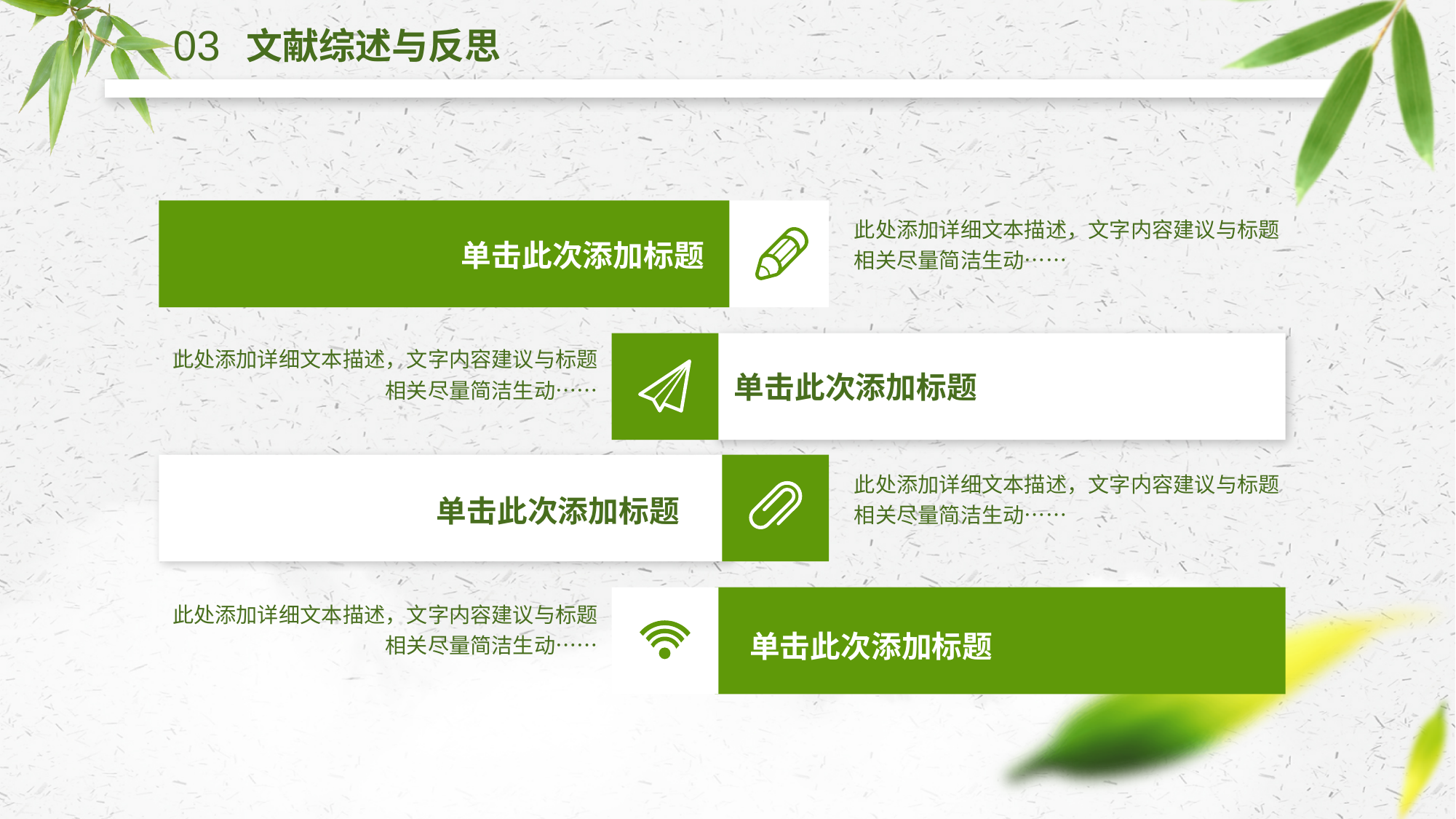

03
文献综述与反思

此处添加详细文本描述，文字内容建议与标题相关尽量简洁生动……

单击此次添加标题

此处添加详细文本描述，文字内容建议与标题相关尽量简洁生动……

单击此次添加标题

此处添加详细文本描述，文字内容建议与标题相关尽量简洁生动……

单击此次添加标题

此处添加详细文本描述，文字内容建议与标题相关尽量简洁生动……

单击此次添加标题